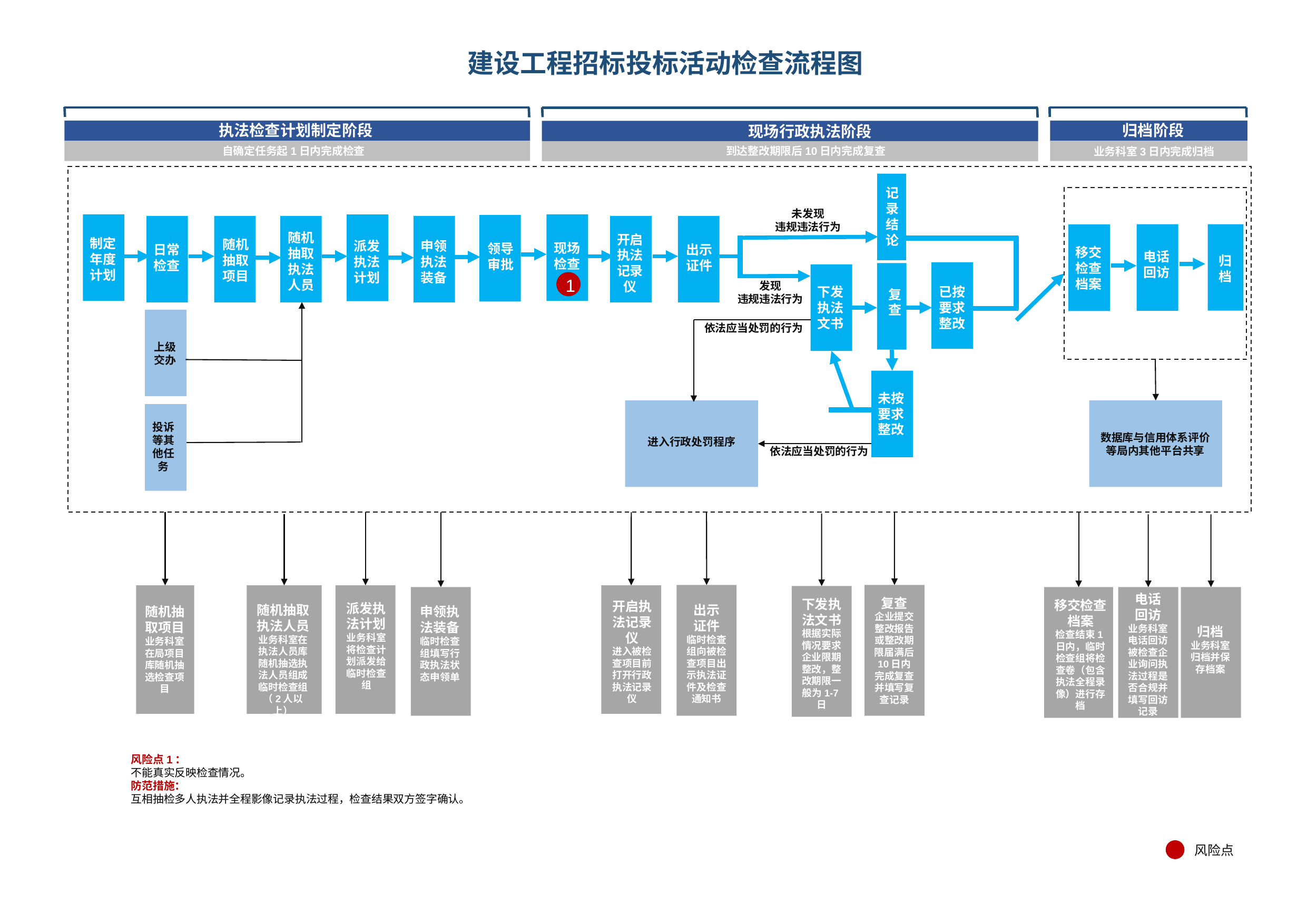

# 建设工程招标投标活动检查流程图
执法检查计划制定阶段
归档阶段
现场行政执法阶段

自确定任务起1日内完成检查
到达整改期限后10日内完成复查
业务科室3日内完成归档

记录结论

未发现
违规违法行为

随机抽取执法人员
开启执法记录仪
制定
年度
计划
随机抽取项目
派发执法计划
申领执法装备

现场检查
领导审批
出示证件
日常检查
移交检查档案
电话回访
归
档

1

发现
违规违法行为
下发执法文书
已按要求整改
复
查

依法应当处罚的行为
上级
交办

未按要求整改

投诉等其他任务
数据库与信用体系评价等局内其他平台共享
进入行政处罚程序
依法应当处罚的行为

电话
回访
业务科室电话回访被检查企业询问执法过程是否合规并填写回访记录

复查
企业提交整改报告或整改期限届满后10日内完成复查并填写复查记录
下发执法文书根据实际情况要求企业限期整改，整改期限一般为1-7日
移交检查档案
检查结束1日内，临时检查组将检查卷（包含执法全程录像）进行存档
开启执法记录仪
进入被检查项目前打开行政执法记录仪
派发执法计划
业务科室将检查计划派发给临时检查组
随机抽取执法人员
业务科室在执法人员库随机抽选执法人员组成临时检查组（2人以上）
出示
证件
临时检查组向被检查项目出示执法证件及检查通知书
随机抽取项目
业务科室在局项目库随机抽选检查项目
申领执法装备
临时检查组填写行政执法状态申领单
归档
业务科室归档并保存档案
风险点1：
不能真实反映检查情况。
防范措施：
互相抽检多人执法并全程影像记录执法过程，检查结果双方签字确认。
风险点